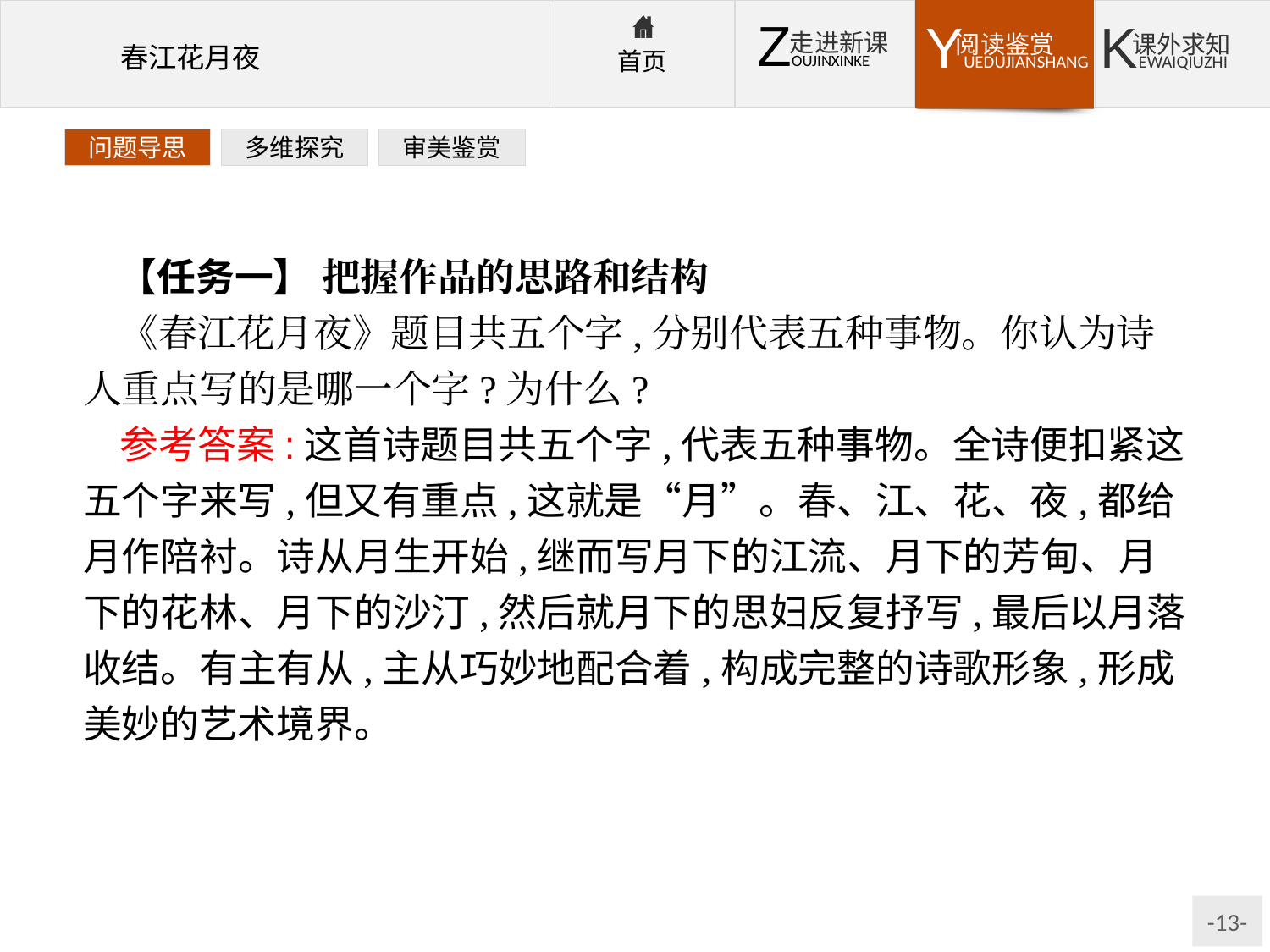

问题导思
多维探究
审美鉴赏
【任务一】 把握作品的思路和结构
《春江花月夜》题目共五个字,分别代表五种事物。你认为诗人重点写的是哪一个字?为什么?
参考答案:这首诗题目共五个字,代表五种事物。全诗便扣紧这五个字来写,但又有重点,这就是“月”。春、江、花、夜,都给月作陪衬。诗从月生开始,继而写月下的江流、月下的芳甸、月下的花林、月下的沙汀,然后就月下的思妇反复抒写,最后以月落收结。有主有从,主从巧妙地配合着,构成完整的诗歌形象,形成美妙的艺术境界。